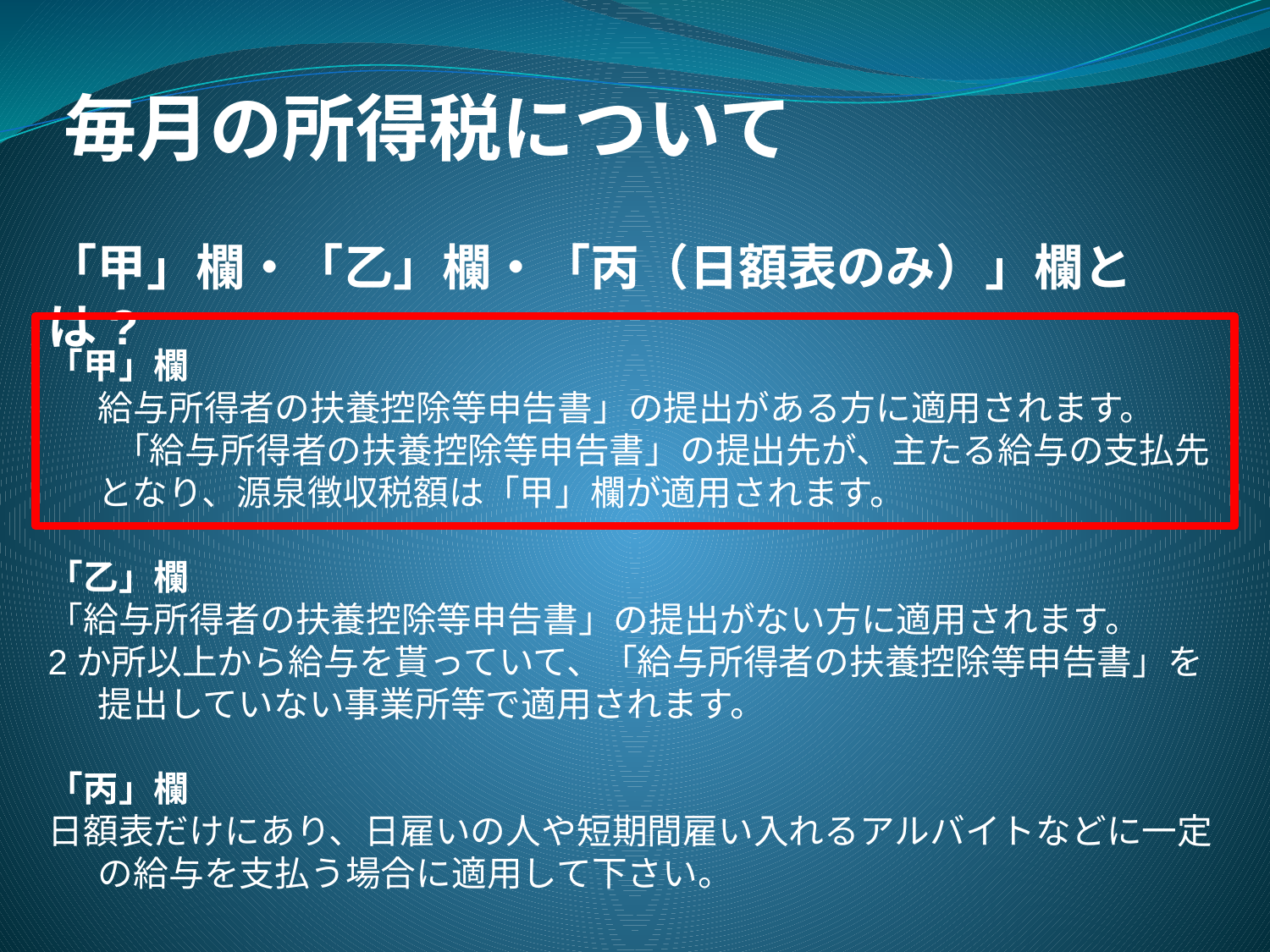

毎月の所得税について
「甲」欄・「乙」欄・「丙（日額表のみ）」欄とは?

「甲」欄
給与所得者の扶養控除等申告書」の提出がある方に適用されます。
 「給与所得者の扶養控除等申告書」の提出先が、主たる給与の支払先となり、源泉徴収税額は「甲」欄が適用されます。

「乙」欄
「給与所得者の扶養控除等申告書」の提出がない方に適用されます。
2か所以上から給与を貰っていて、「給与所得者の扶養控除等申告書」を提出していない事業所等で適用されます。

「丙」欄
日額表だけにあり、日雇いの人や短期間雇い入れるアルバイトなどに一定の給与を支払う場合に適用して下さい。